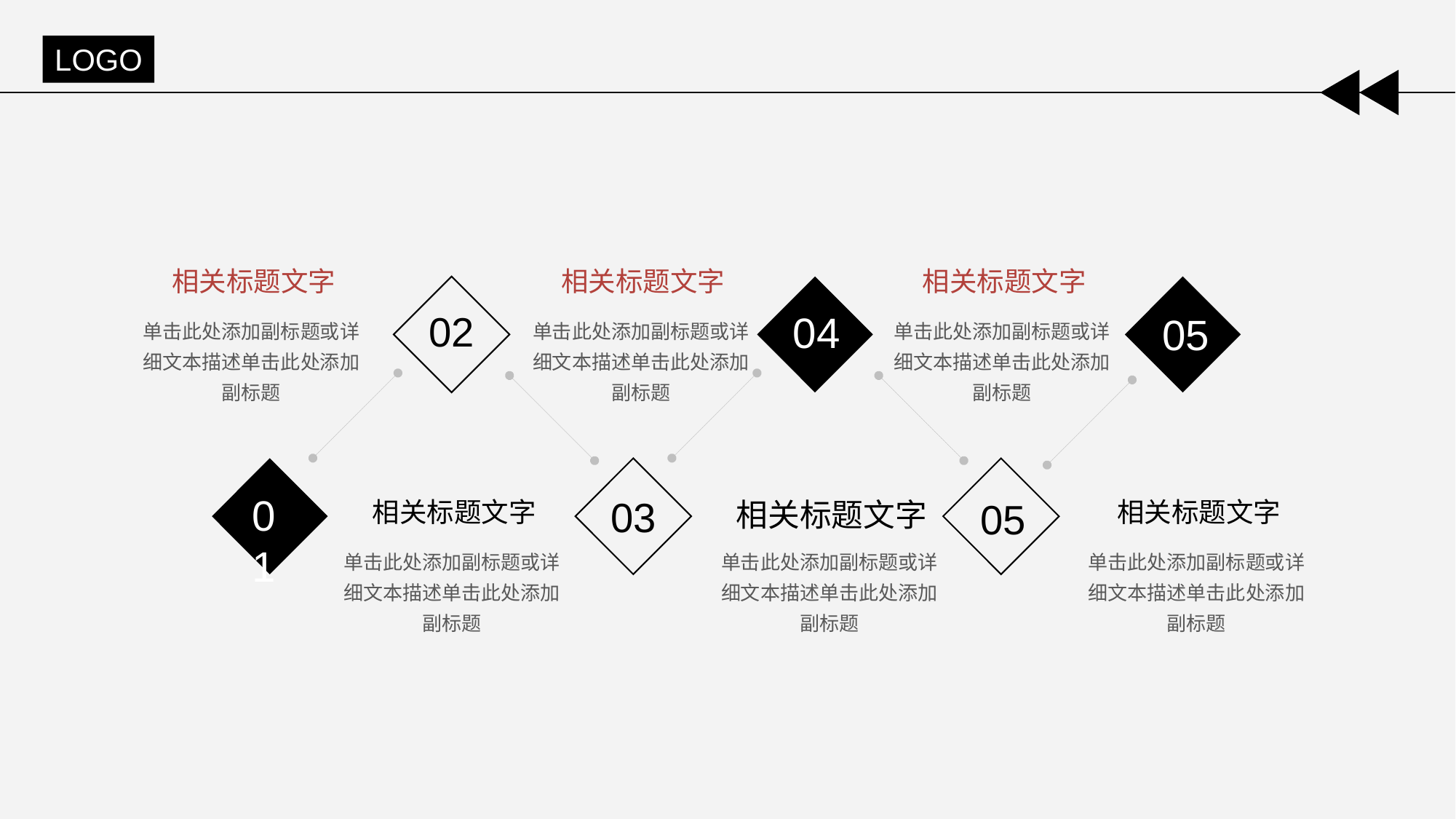

LOGO

相关标题文字
单击此处添加副标题或详细文本描述单击此处添加副标题
相关标题文字
单击此处添加副标题或详细文本描述单击此处添加副标题
相关标题文字
单击此处添加副标题或详细文本描述单击此处添加副标题

02

04

05

01

03

05
相关标题文字
单击此处添加副标题或详细文本描述单击此处添加副标题
相关标题文字
单击此处添加副标题或详细文本描述单击此处添加副标题
相关标题文字
单击此处添加副标题或详细文本描述单击此处添加副标题